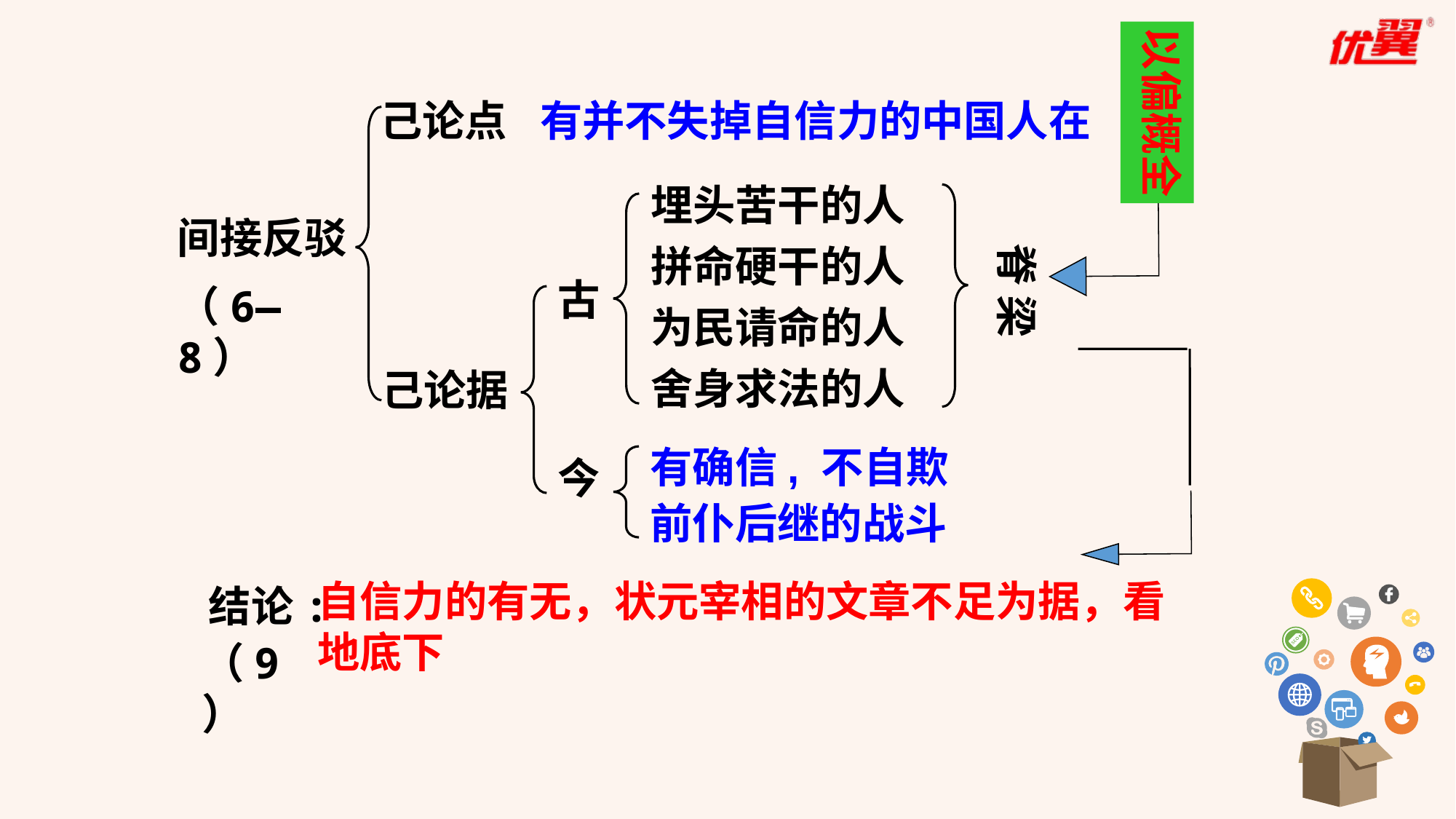

以偏概全
己论点
有并不失掉自信力的中国人在

埋头苦干的人
拼命硬干的人
为民请命的人
舍身求法的人

间接反驳
脊 梁
古
（6—8）

己论据
有确信, 不自欺
前仆后继的战斗
今

自信力的有无，状元宰相的文章不足为据，看地底下
结论:

（9）